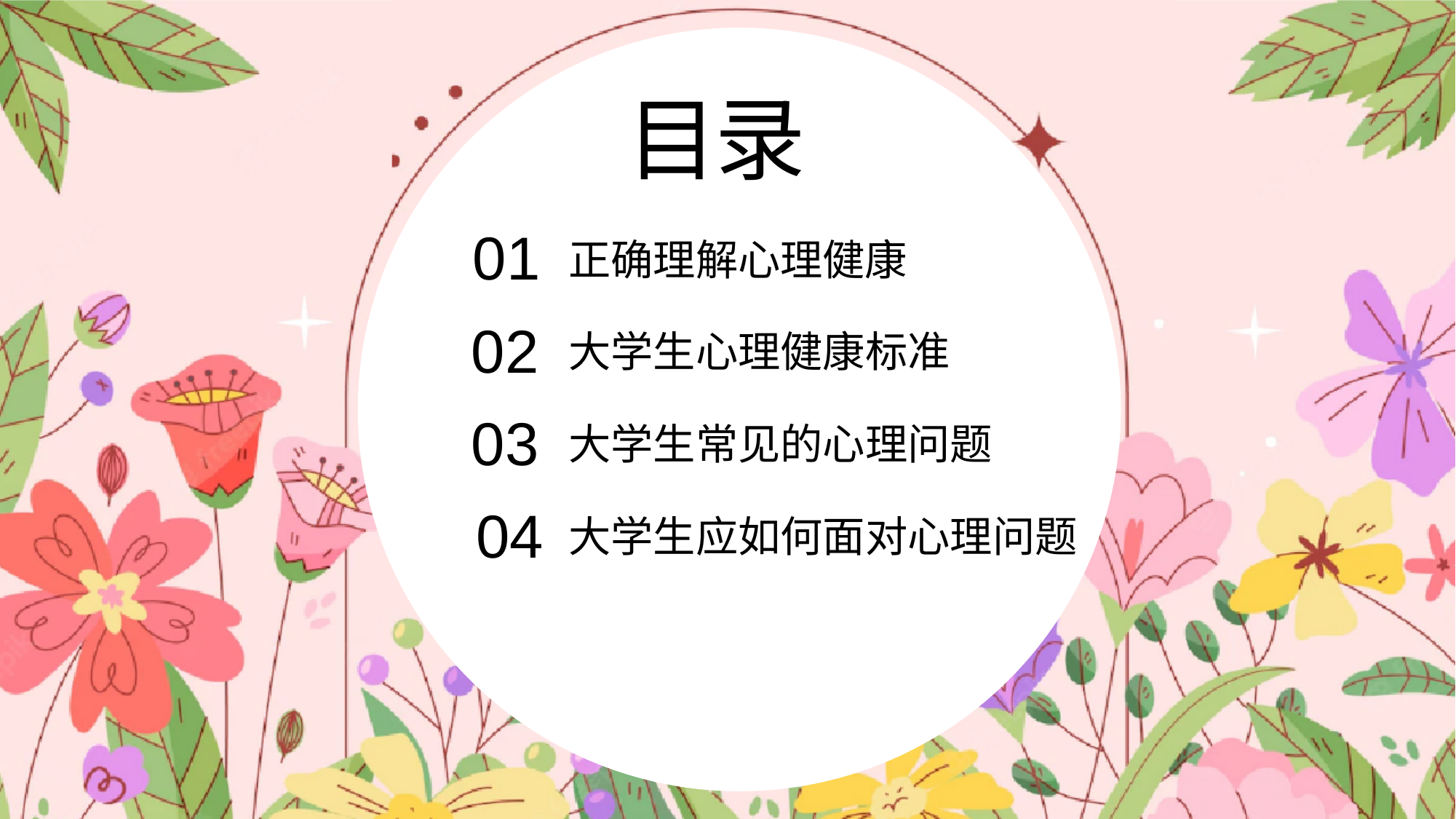

目录
01
正确理解心理健康
02
大学生心理健康标准
03
大学生常见的心理问题
04
大学生应如何面对心理问题